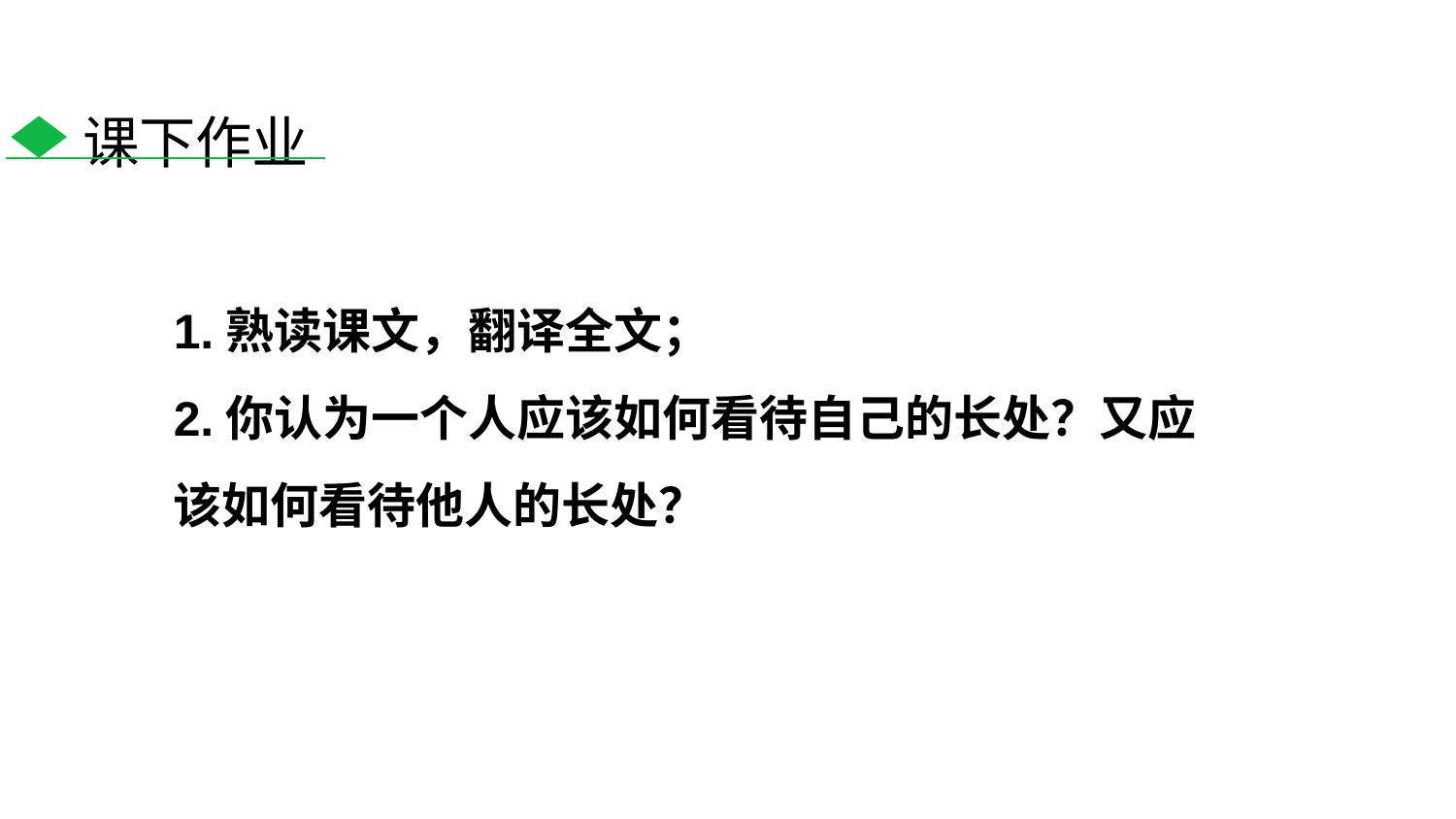

课下作业

1.熟读课文，翻译全文；
2.你认为一个人应该如何看待自己的长处？又应该如何看待他人的长处？